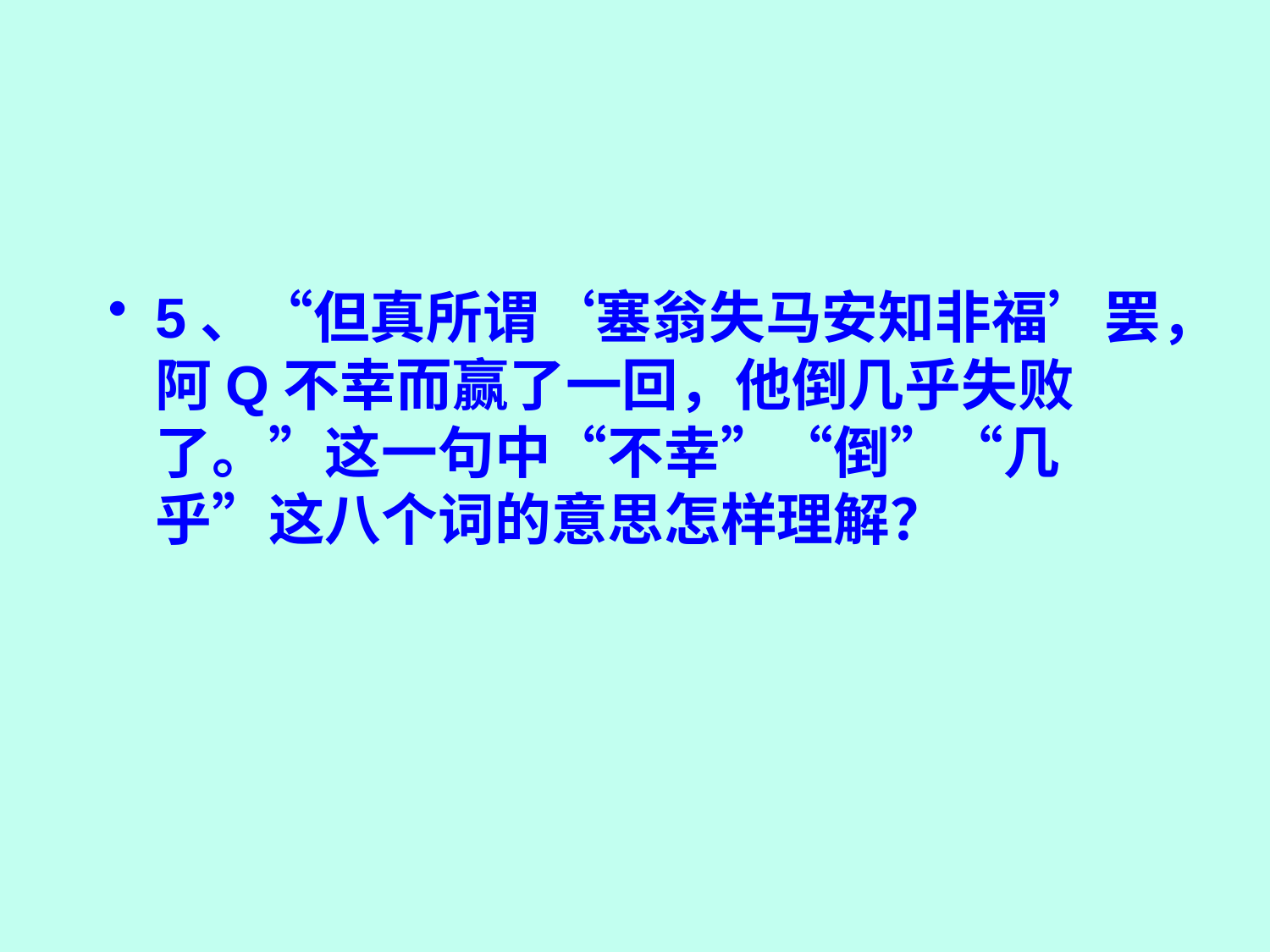

#
5、“但真所谓‘塞翁失马安知非福’罢，阿Q不幸而赢了一回，他倒几乎失败了。”这一句中“不幸”“倒”“几乎”这八个词的意思怎样理解？